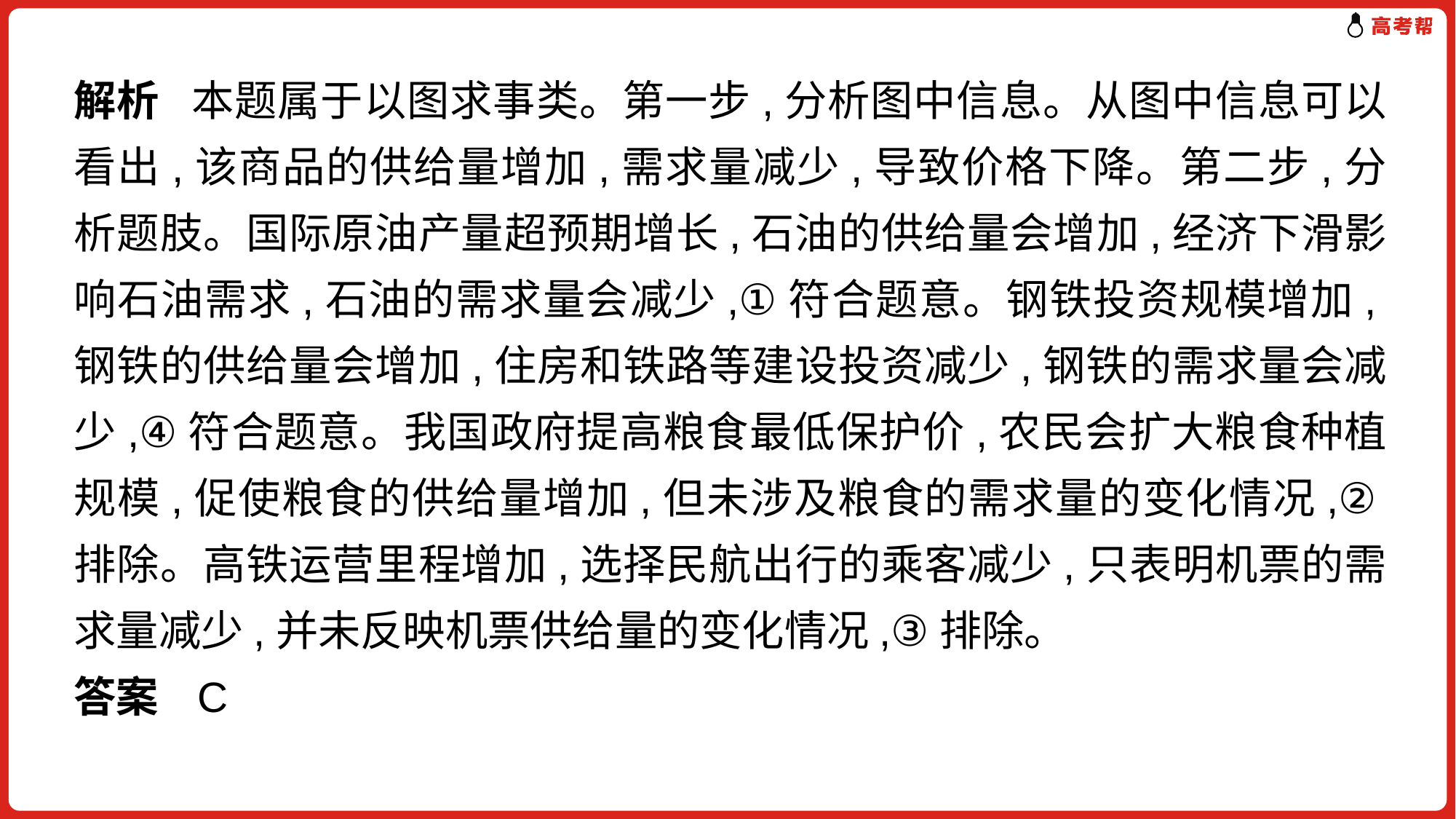

解析   本题属于以图求事类。第一步,分析图中信息。从图中信息可以看出,该商品的供给量增加,需求量减少,导致价格下降。第二步,分析题肢。国际原油产量超预期增长,石油的供给量会增加,经济下滑影响石油需求,石油的需求量会减少,①符合题意。钢铁投资规模增加,钢铁的供给量会增加,住房和铁路等建设投资减少,钢铁的需求量会减少,④符合题意。我国政府提高粮食最低保护价,农民会扩大粮食种植规模,促使粮食的供给量增加,但未涉及粮食的需求量的变化情况,②排除。高铁运营里程增加,选择民航出行的乘客减少,只表明机票的需求量减少,并未反映机票供给量的变化情况,③排除。
答案   C